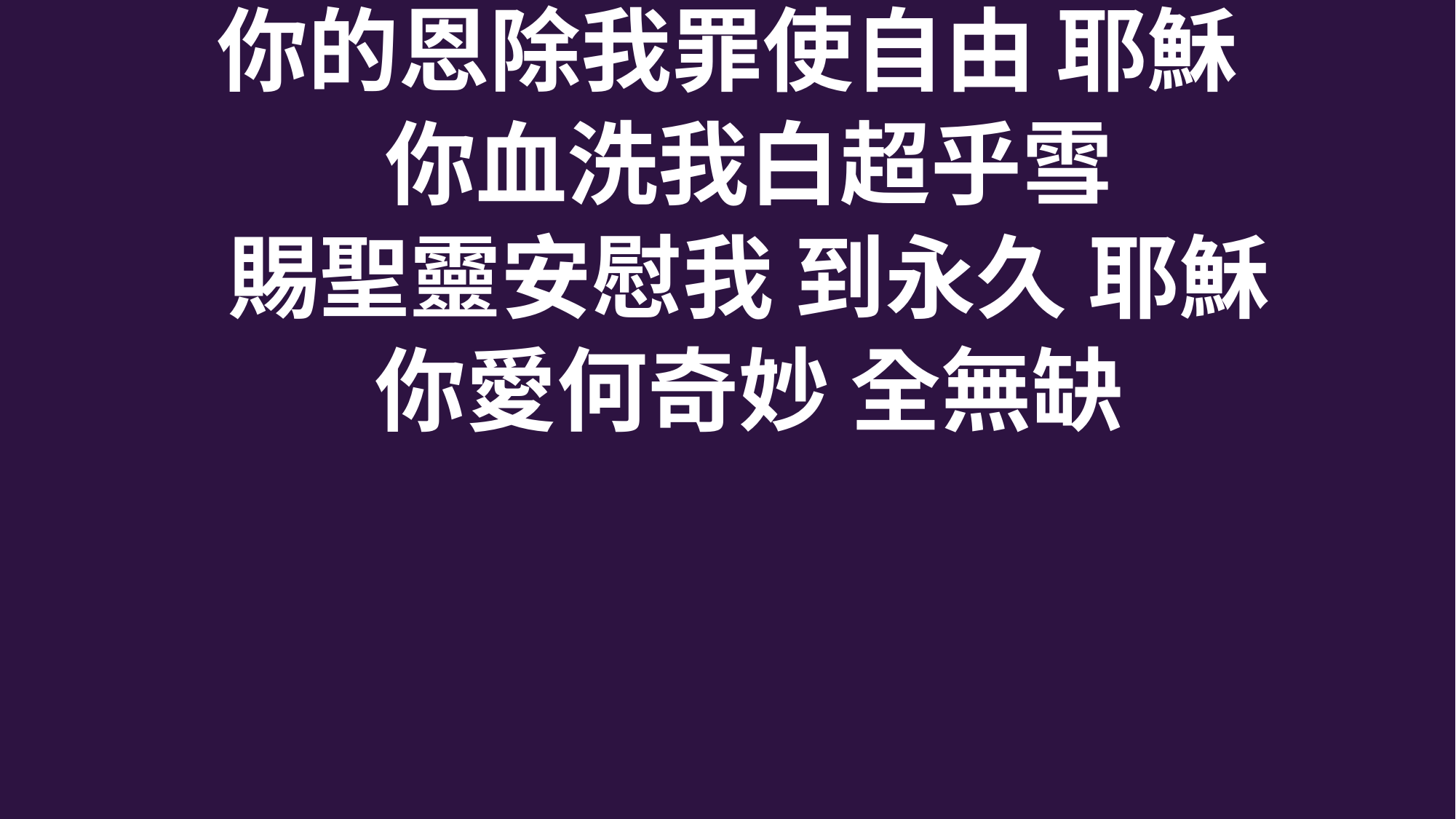

你的恩除我罪使自由 耶穌
 你血洗我白超乎雪
 賜聖靈安慰我 到永久 耶穌
 你愛何奇妙 全無缺